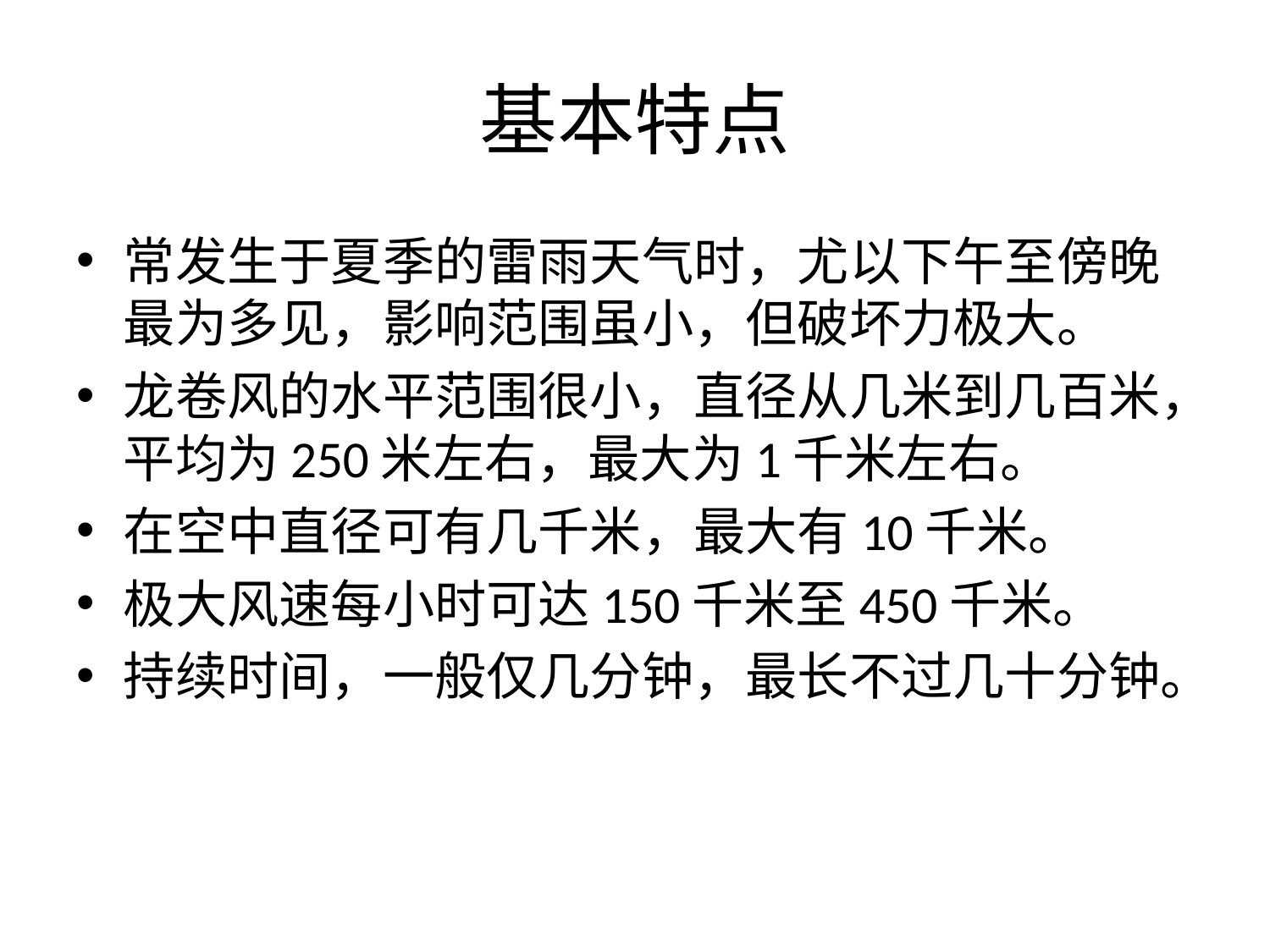

# 基本特点
常发生于夏季的雷雨天气时，尤以下午至傍晚最为多见，影响范围虽小，但破坏力极大。
龙卷风的水平范围很小，直径从几米到几百米，平均为250米左右，最大为1千米左右。
在空中直径可有几千米，最大有10千米。
极大风速每小时可达150千米至450千米。
持续时间，一般仅几分钟，最长不过几十分钟。